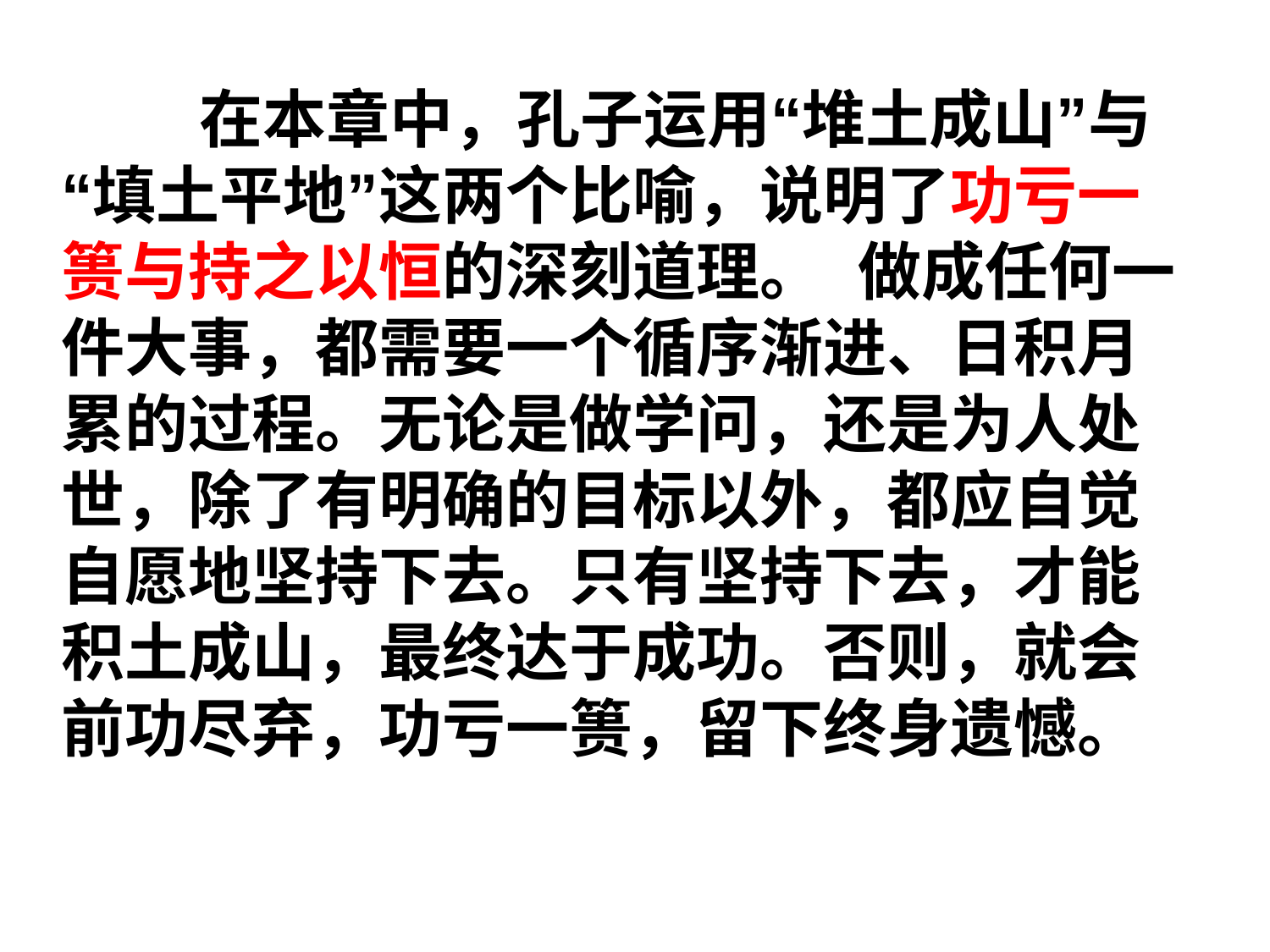

在本章中，孔子运用“堆土成山”与“填土平地”这两个比喻，说明了功亏一篑与持之以恒的深刻道理。  做成任何一件大事，都需要一个循序渐进、日积月累的过程。无论是做学问，还是为人处世，除了有明确的目标以外，都应自觉自愿地坚持下去。只有坚持下去，才能积土成山，最终达于成功。否则，就会前功尽弃，功亏一篑，留下终身遗憾。